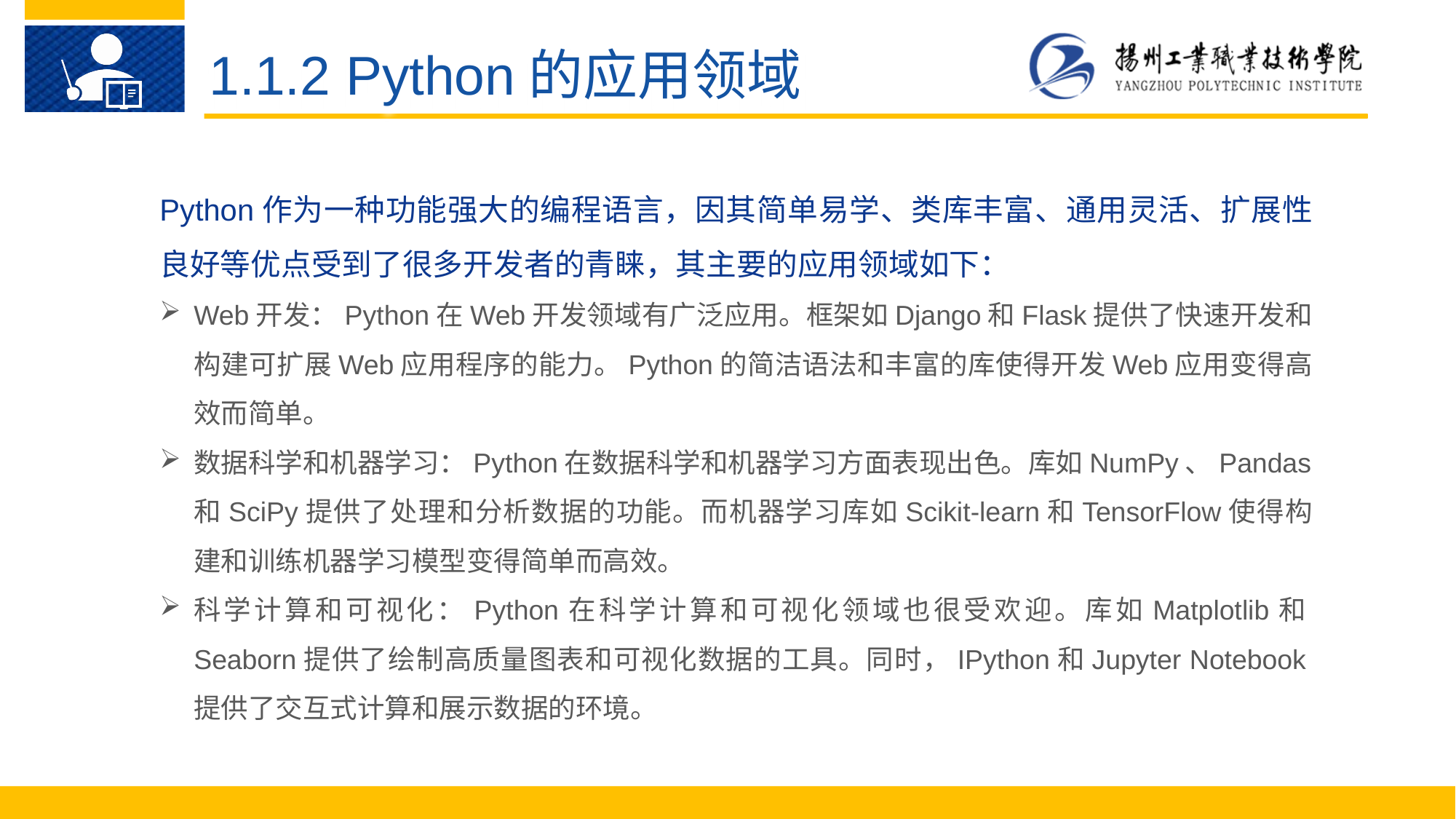

1.1.2 Python的应用领域
Python作为一种功能强大的编程语言，因其简单易学、类库丰富、通用灵活、扩展性良好等优点受到了很多开发者的青睐，其主要的应用领域如下：
Web开发：Python在Web开发领域有广泛应用。框架如Django和Flask提供了快速开发和构建可扩展Web应用程序的能力。Python的简洁语法和丰富的库使得开发Web应用变得高效而简单。
数据科学和机器学习：Python在数据科学和机器学习方面表现出色。库如NumPy、Pandas和SciPy提供了处理和分析数据的功能。而机器学习库如Scikit-learn和TensorFlow使得构建和训练机器学习模型变得简单而高效。
科学计算和可视化：Python在科学计算和可视化领域也很受欢迎。库如Matplotlib和Seaborn提供了绘制高质量图表和可视化数据的工具。同时，IPython和Jupyter Notebook提供了交互式计算和展示数据的环境。
Python 语 言 的 优 点